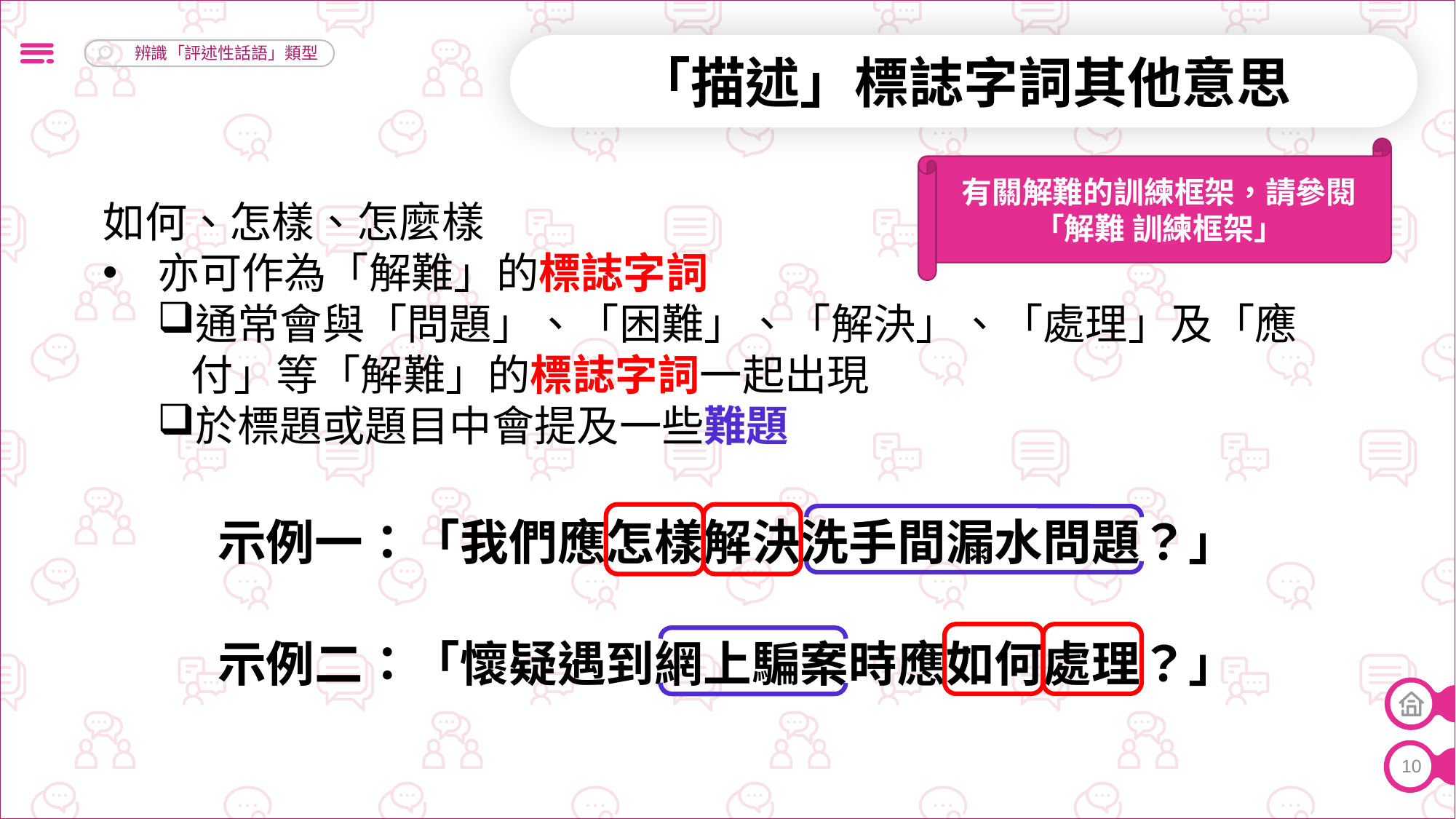

「描述」標誌字詞其他意思
有關解難的訓練框架，請參閱
「解難 訓練框架」
如何、怎樣、怎麼樣
亦可作為「解難」的標誌字詞
通常會與「問題」、「困難」、「解決」、「處理」及「應付」等「解難」的標誌字詞一起出現
於標題或題目中會提及一些難題

示例一：「我們應怎樣解決洗手間漏水問題？」

示例二：「懷疑遇到網上騙案時應如何處理？」
10